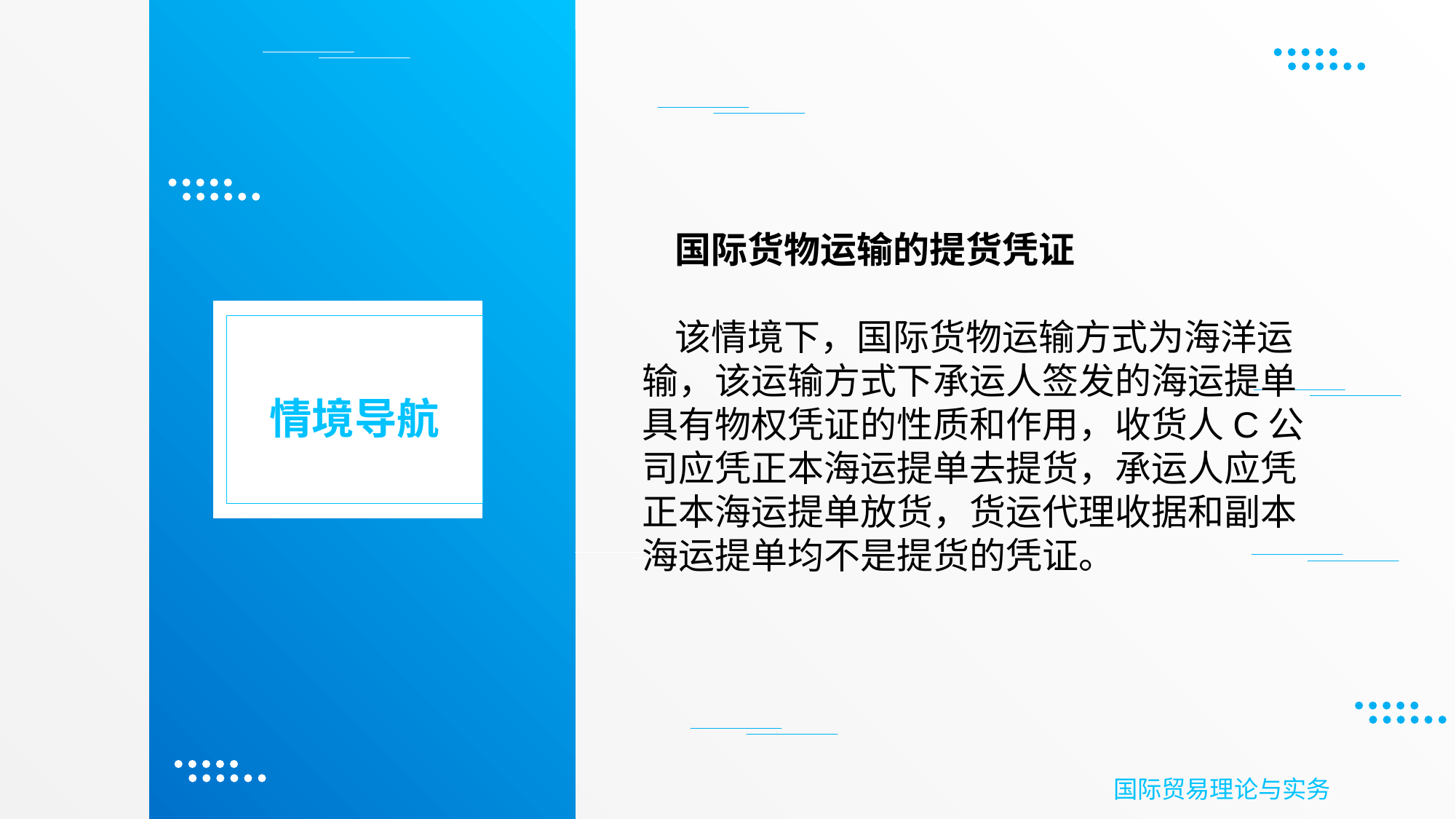

国际货物运输的提货凭证

该情境下，国际货物运输方式为海洋运输，该运输方式下承运人签发的海运提单具有物权凭证的性质和作用，收货人C公司应凭正本海运提单去提货，承运人应凭正本海运提单放货，货运代理收据和副本海运提单均不是提货的凭证。

情境导航

国际贸易理论与实务